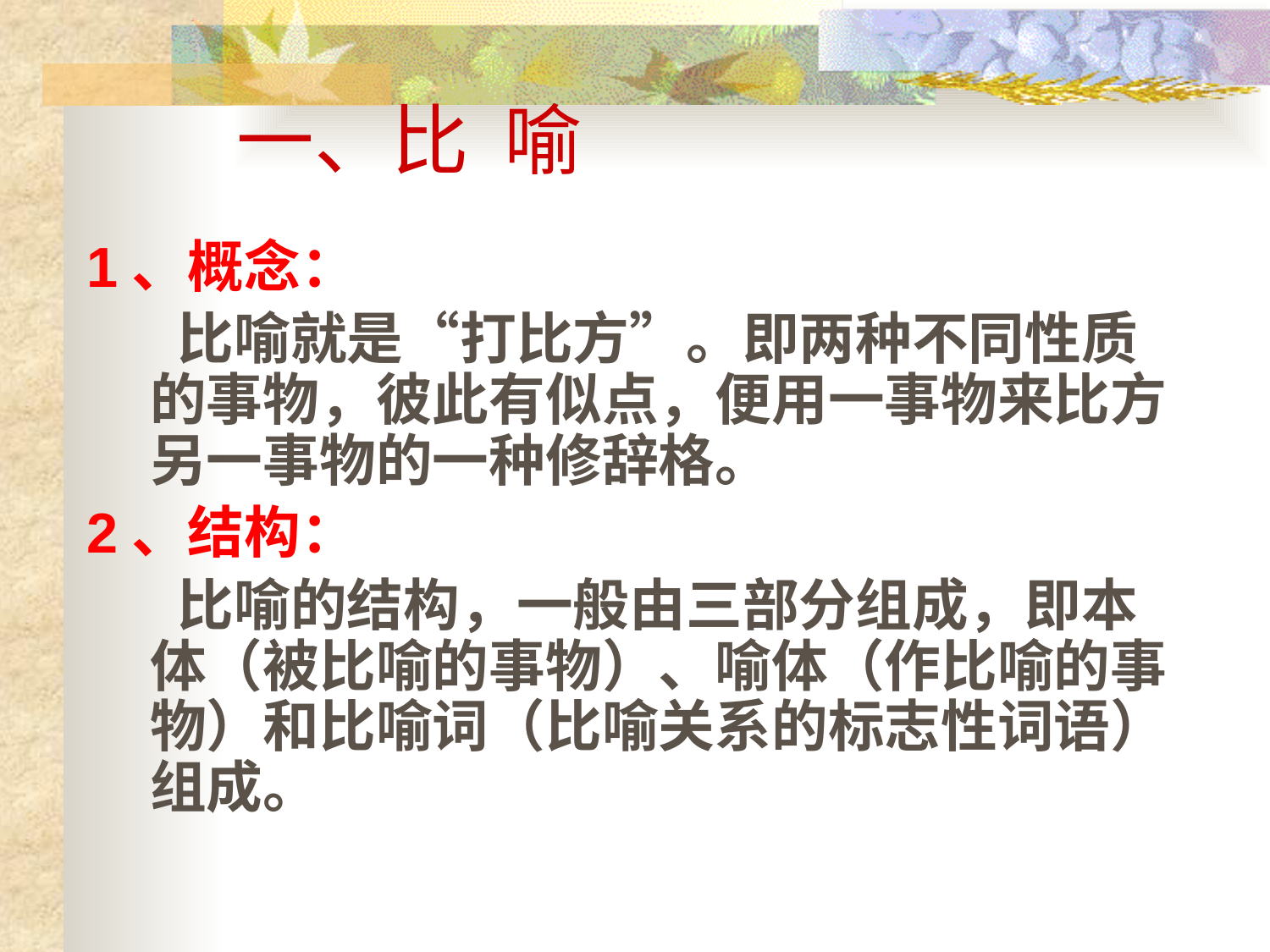

# 一、比  喻
1、概念：
      比喻就是“打比方”。即两种不同性质的事物，彼此有似点，便用一事物来比方另一事物的一种修辞格。
2、结构：
      比喻的结构，一般由三部分组成，即本体（被比喻的事物）、喻体（作比喻的事物）和比喻词（比喻关系的标志性词语）组成。